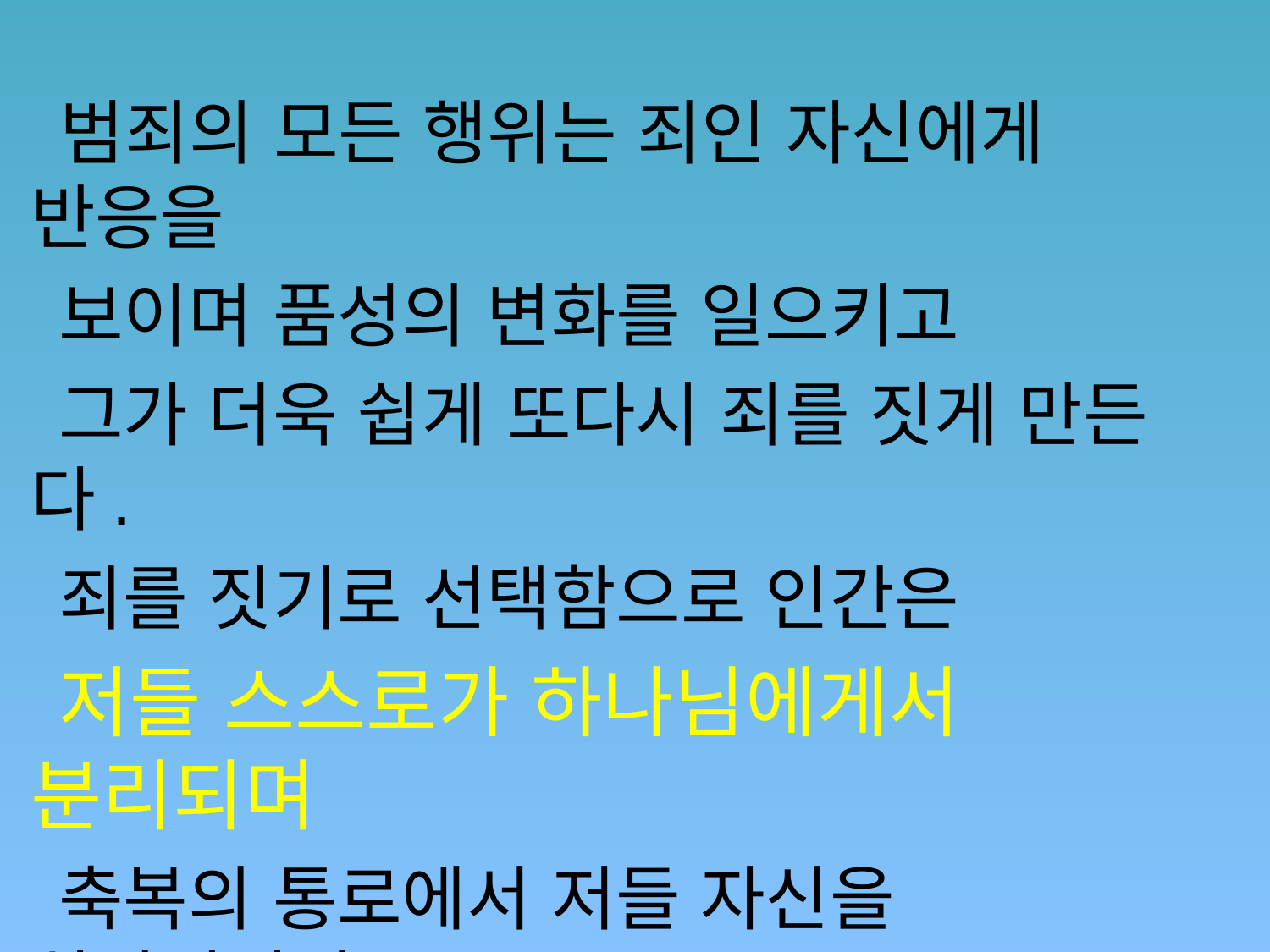

범죄의 모든 행위는 죄인 자신에게 반응을
   보이며 품성의 변화를 일으키고
   그가 더욱 쉽게 또다시 죄를 짓게 만든다.
   죄를 짓기로 선택함으로 인간은
   저들 스스로가 하나님에게서 분리되며
   축복의 통로에서 저들 자신을 차단시키며,
   그 분명한 결과는 패망과 사망이다.
                        (1SM, 235)
#